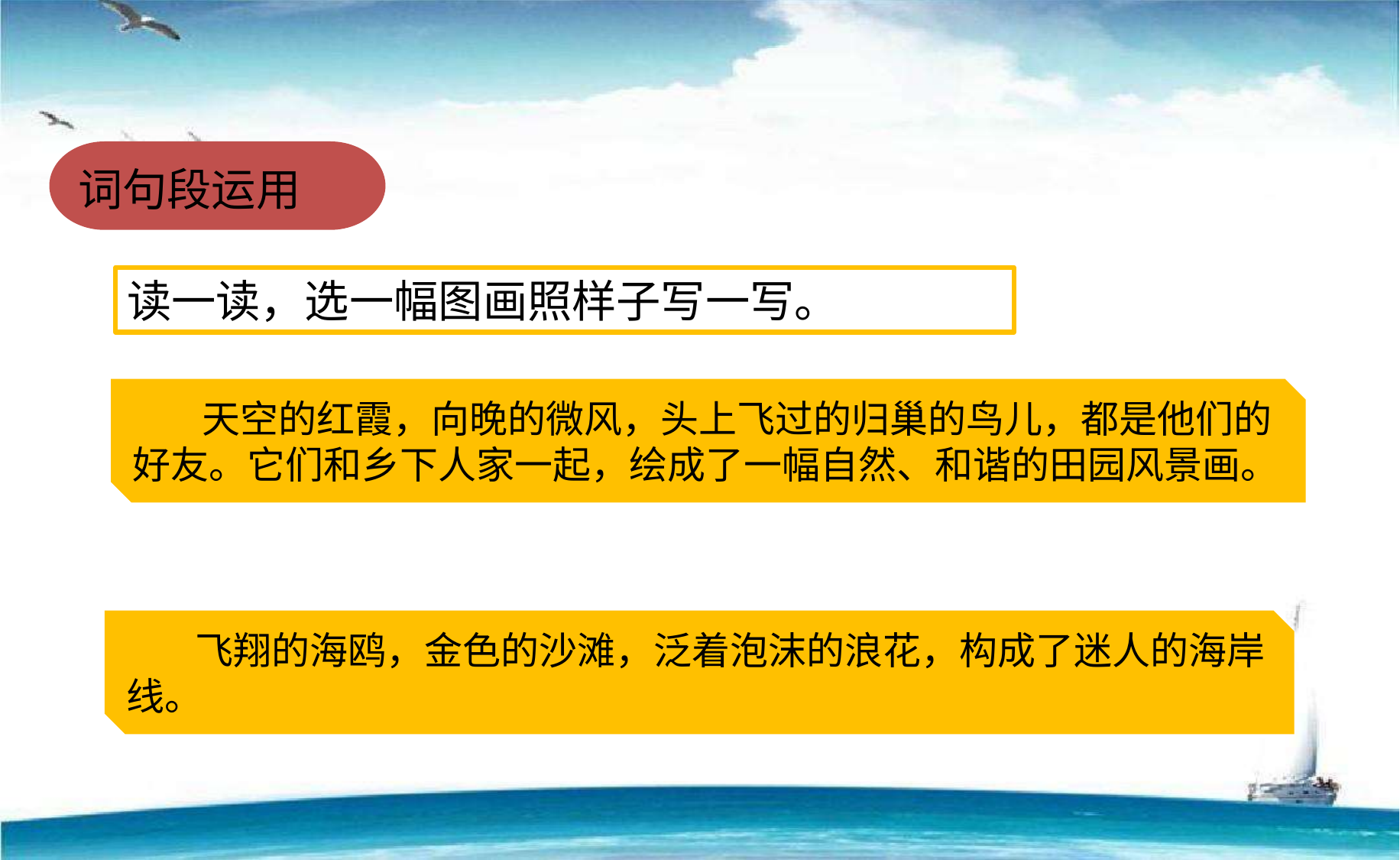

词句段运用
读一读，选一幅图画照样子写一写。
       天空的红霞，向晚的微风，头上飞过的归巢的鸟儿，都是他们的好友。它们和乡下人家一起，绘成了一幅自然、和谐的田园风景画。
       飞翔的海鸥，金色的沙滩，泛着泡沫的浪花，构成了迷人的海岸线。